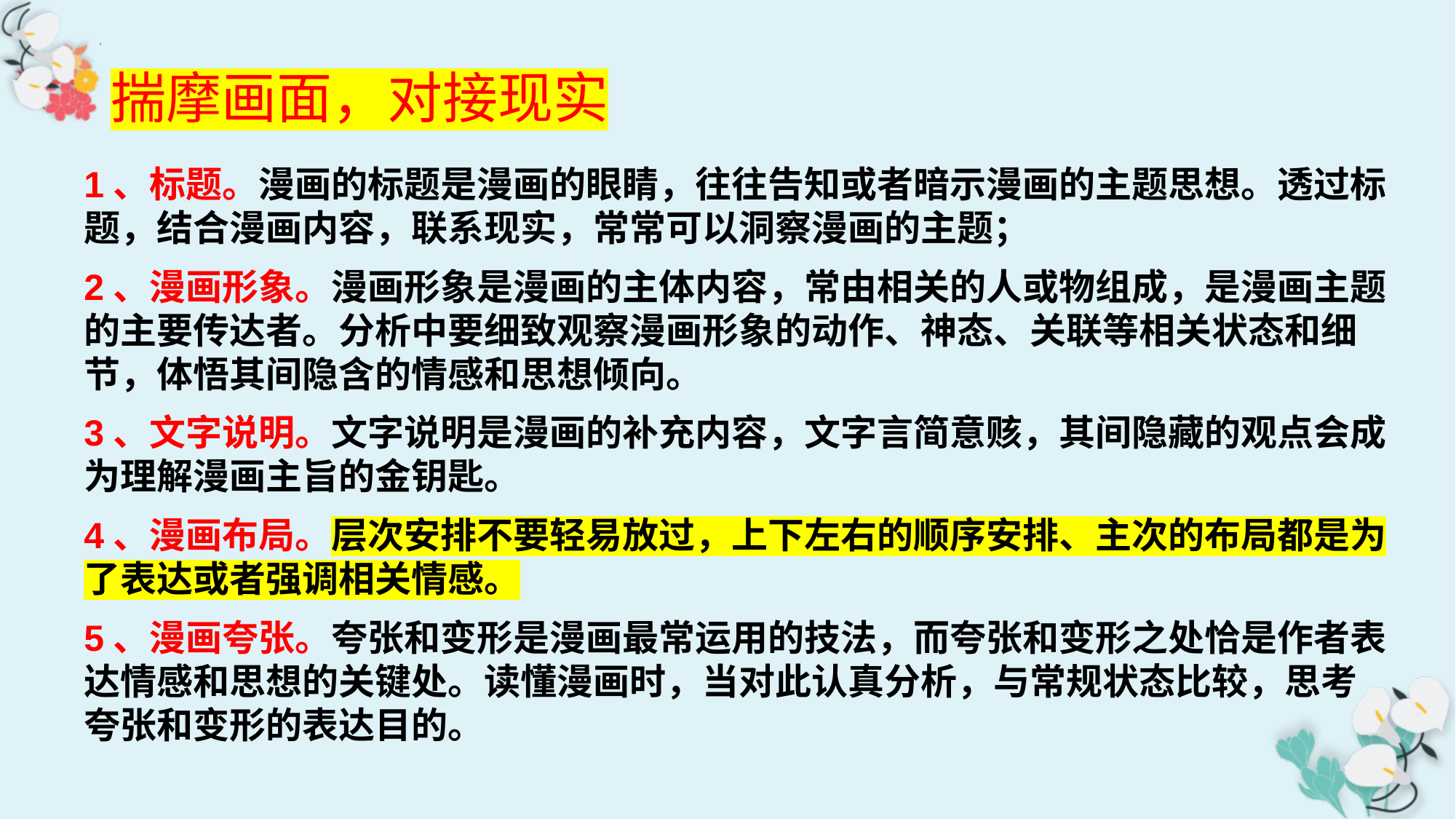

# 揣摩画面，对接现实
1、标题。漫画的标题是漫画的眼睛，往往告知或者暗示漫画的主题思想。透过标题，结合漫画内容，联系现实，常常可以洞察漫画的主题；
2、漫画形象。漫画形象是漫画的主体内容，常由相关的人或物组成，是漫画主题的主要传达者。分析中要细致观察漫画形象的动作、神态、关联等相关状态和细节，体悟其间隐含的情感和思想倾向。
3、文字说明。文字说明是漫画的补充内容，文字言简意赅，其间隐藏的观点会成为理解漫画主旨的金钥匙。
4、漫画布局。层次安排不要轻易放过，上下左右的顺序安排、主次的布局都是为了表达或者强调相关情感。
5、漫画夸张。夸张和变形是漫画最常运用的技法，而夸张和变形之处恰是作者表达情感和思想的关键处。读懂漫画时，当对此认真分析，与常规状态比较，思考夸张和变形的表达目的。